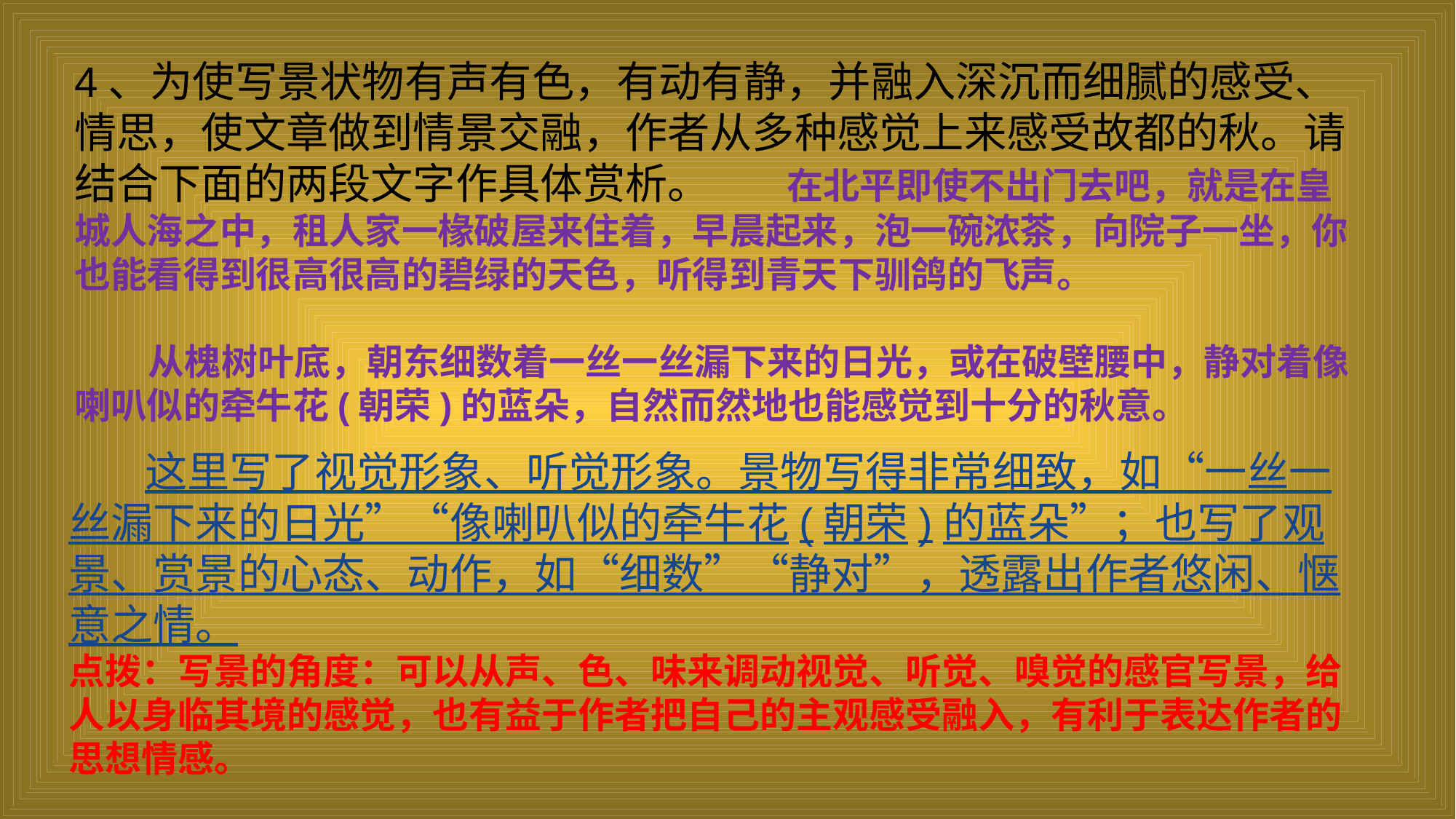

4、为使写景状物有声有色，有动有静，并融入深沉而细腻的感受、情思，使文章做到情景交融，作者从多种感觉上来感受故都的秋。请结合下面的两段文字作具体赏析。        在北平即使不出门去吧，就是在皇城人海之中，租人家一椽破屋来住着，早晨起来，泡一碗浓茶，向院子一坐，你也能看得到很高很高的碧绿的天色，听得到青天下驯鸽的飞声。

        从槐树叶底，朝东细数着一丝一丝漏下来的日光，或在破壁腰中，静对着像喇叭似的牵牛花(朝荣)的蓝朵，自然而然地也能感觉到十分的秋意。
       这里写了视觉形象、听觉形象。景物写得非常细致，如“一丝一丝漏下来的日光”“像喇叭似的牵牛花(朝荣)的蓝朵”；也写了观景、赏景的心态、动作，如“细数”“静对”，透露出作者悠闲、惬意之情。
点拨：写景的角度：可以从声、色、味来调动视觉、听觉、嗅觉的感官写景，给人以身临其境的感觉，也有益于作者把自己的主观感受融入，有利于表达作者的思想情感。